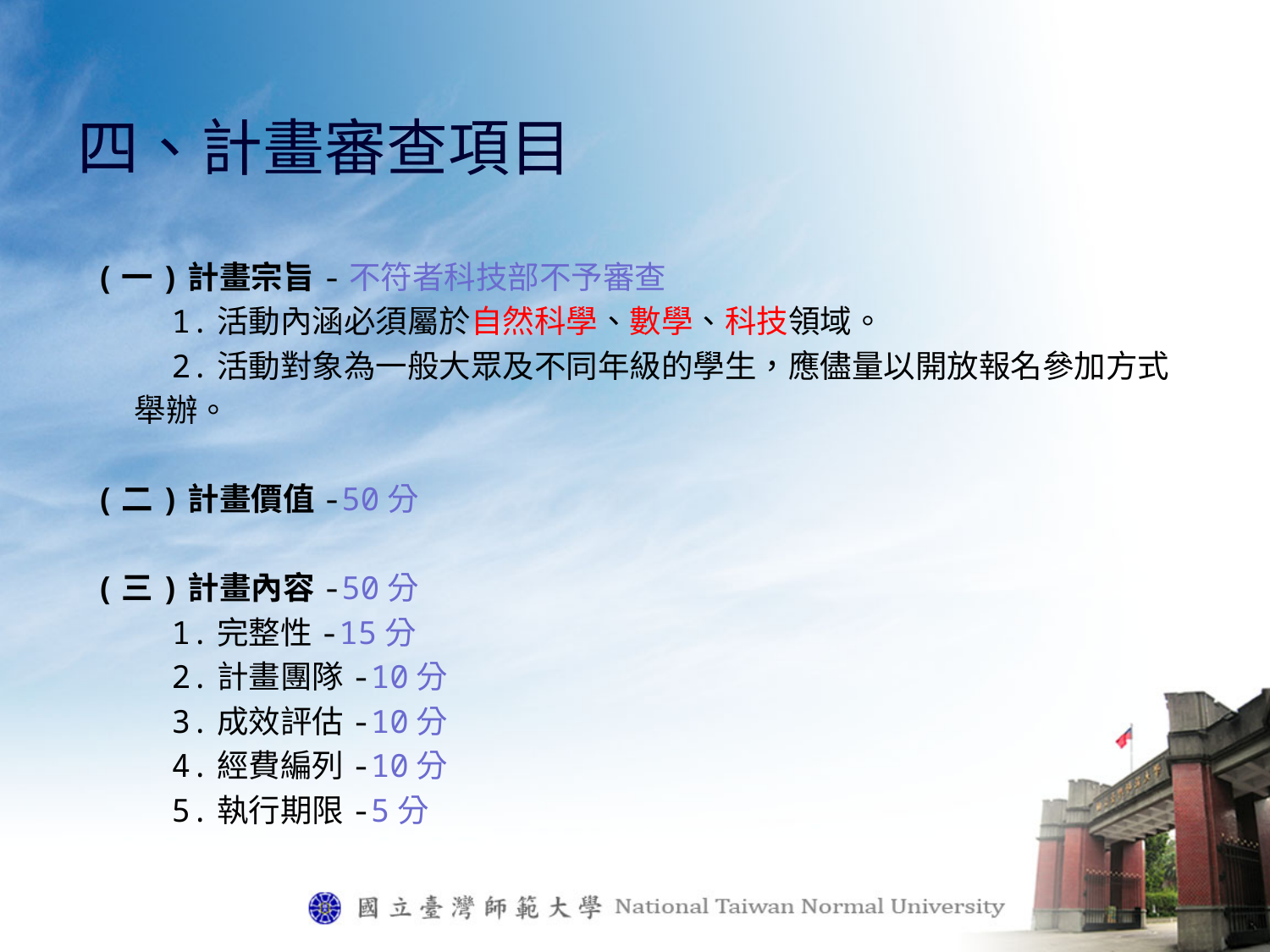

# 四、計畫審查項目

 (一)計畫宗旨-不符者科技部不予審查
     1.活動內涵必須屬於自然科學、數學、科技領域。
     2.活動對象為一般大眾及不同年級的學生，應儘量以開放報名參加方式
       舉辦。

 (二)計畫價值-50分

 (三)計畫內容-50分
     1.完整性-15分
     2.計畫團隊-10分
     3.成效評估-10分
     4.經費編列-10分
     5.執行期限-5分